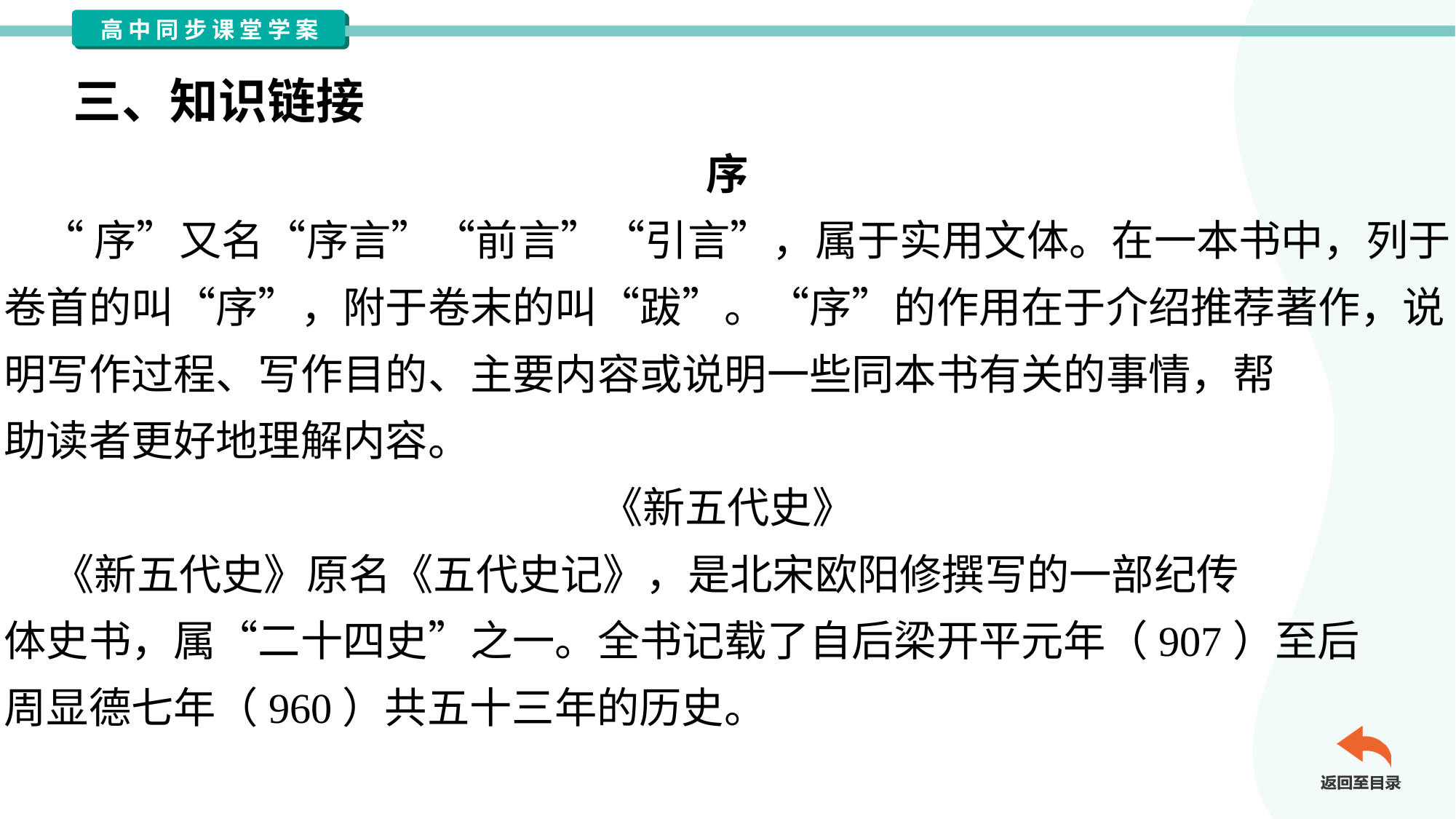

三、知识链接
序
    “序”又名“序言”“前言”“引言”，属于实用文体。在一本书中，列于
卷首的叫“序”，附于卷末的叫“跋”。“序”的作用在于介绍推荐著作，说
明写作过程、写作目的、主要内容或说明一些同本书有关的事情，帮
助读者更好地理解内容。
《新五代史》
    《新五代史》原名《五代史记》，是北宋欧阳修撰写的一部纪传
体史书，属“二十四史”之一。全书记载了自后梁开平元年（907）至后
周显德七年（960）共五十三年的历史。